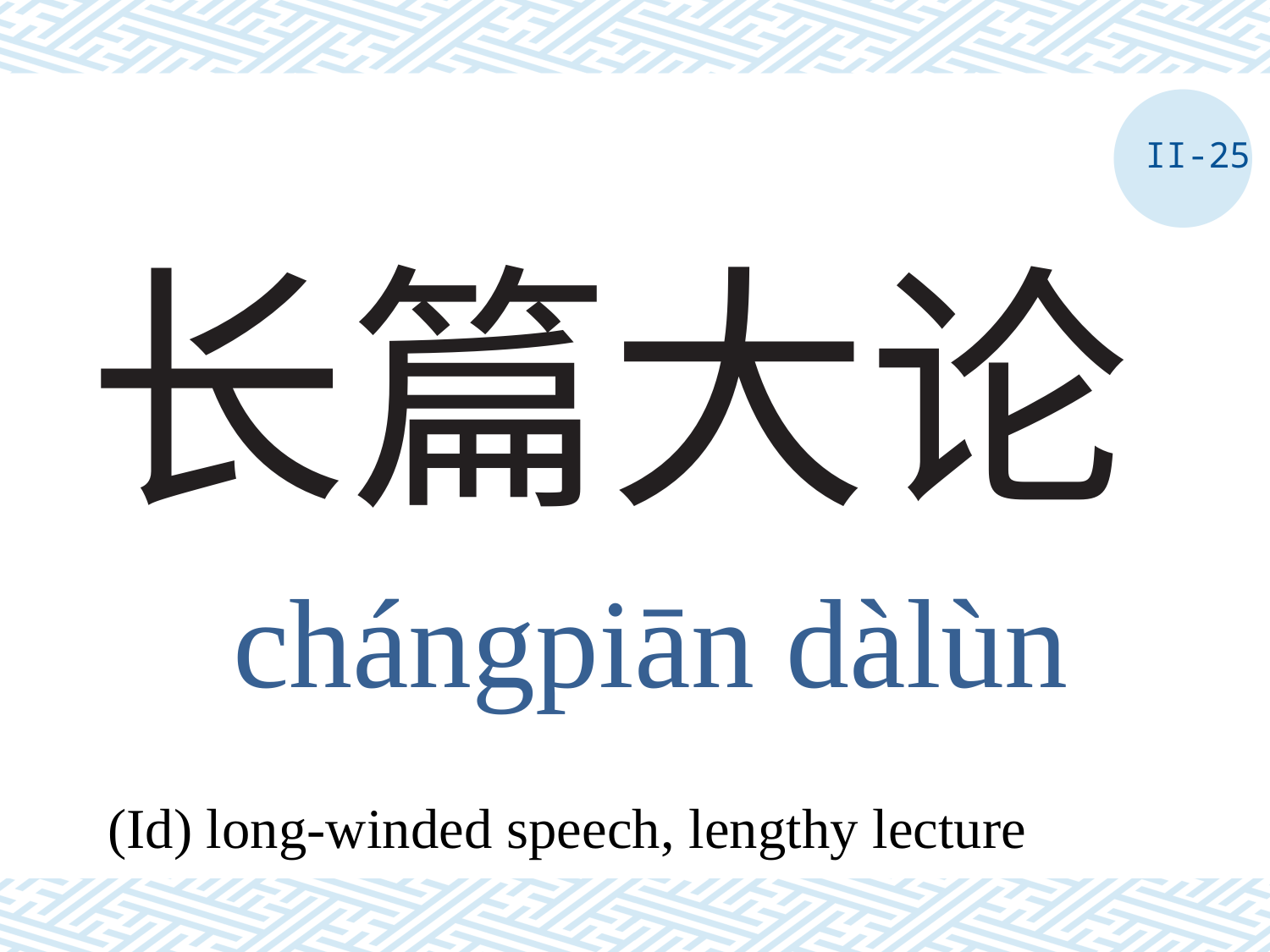

II-25

# 长篇大论
chángpiān dàlùn
(Id) long-winded speech, lengthy lecture